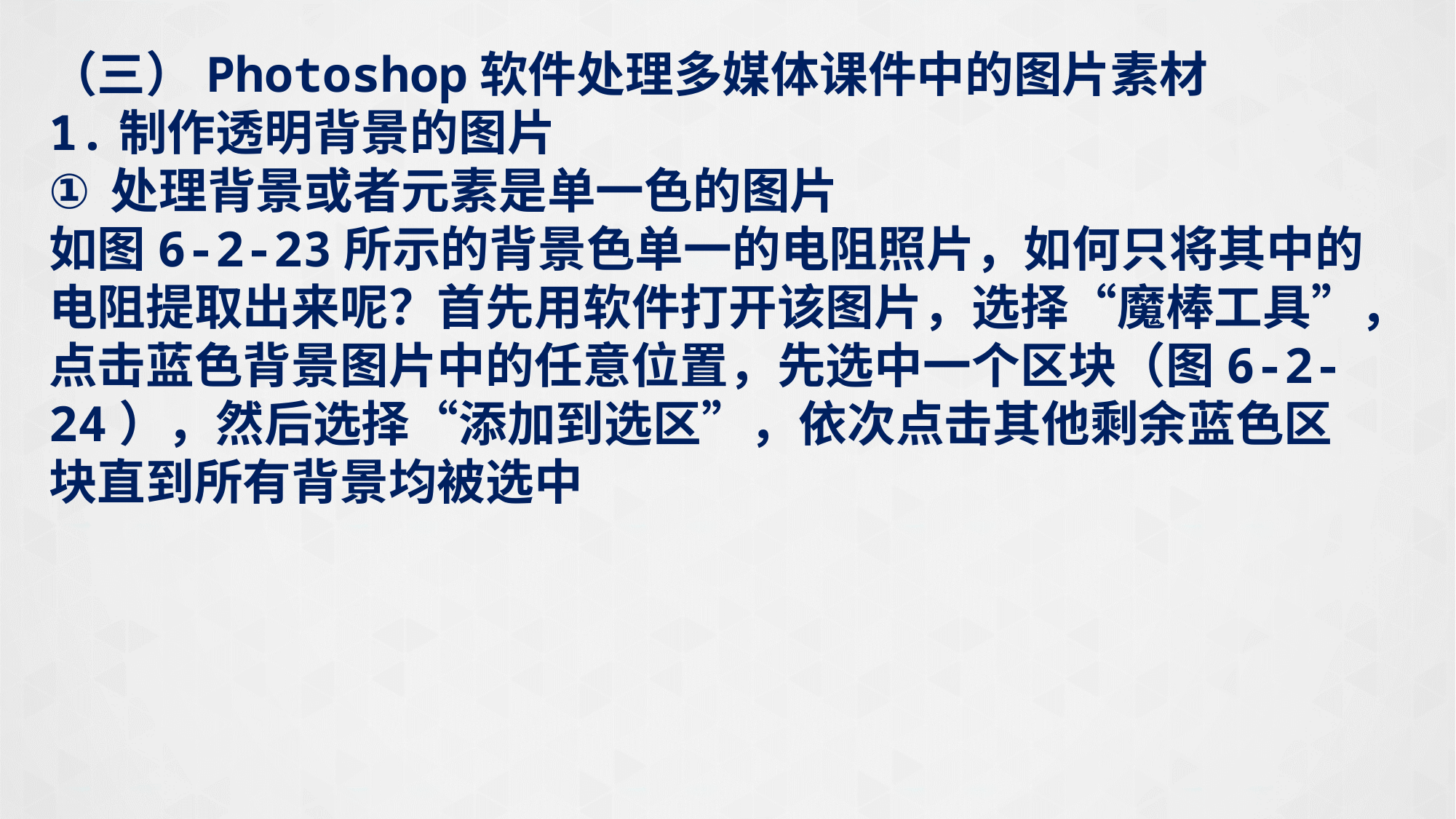

（三）Photoshop软件处理多媒体课件中的图片素材
1.制作透明背景的图片
处理背景或者元素是单一色的图片
如图6-2-23所示的背景色单一的电阻照片，如何只将其中的电阻提取出来呢？首先用软件打开该图片，选择“魔棒工具”，点击蓝色背景图片中的任意位置，先选中一个区块（图6-2-24），然后选择“添加到选区”，依次点击其他剩余蓝色区块直到所有背景均被选中